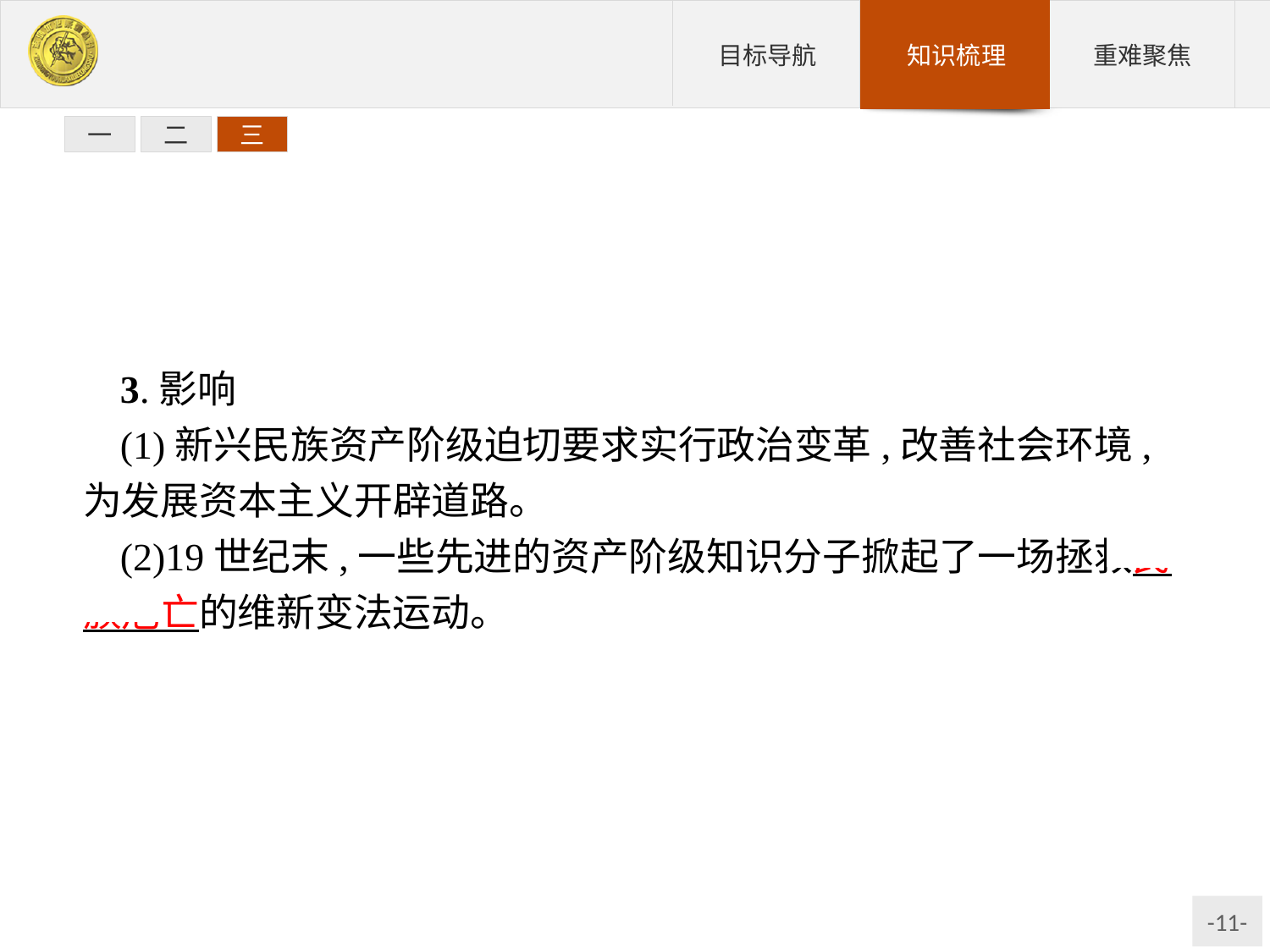

一
二
三
3.影响
(1)新兴民族资产阶级迫切要求实行政治变革,改善社会环境,为发展资本主义开辟道路。
(2)19世纪末,一些先进的资产阶级知识分子掀起了一场拯救民族危亡的维新变法运动。